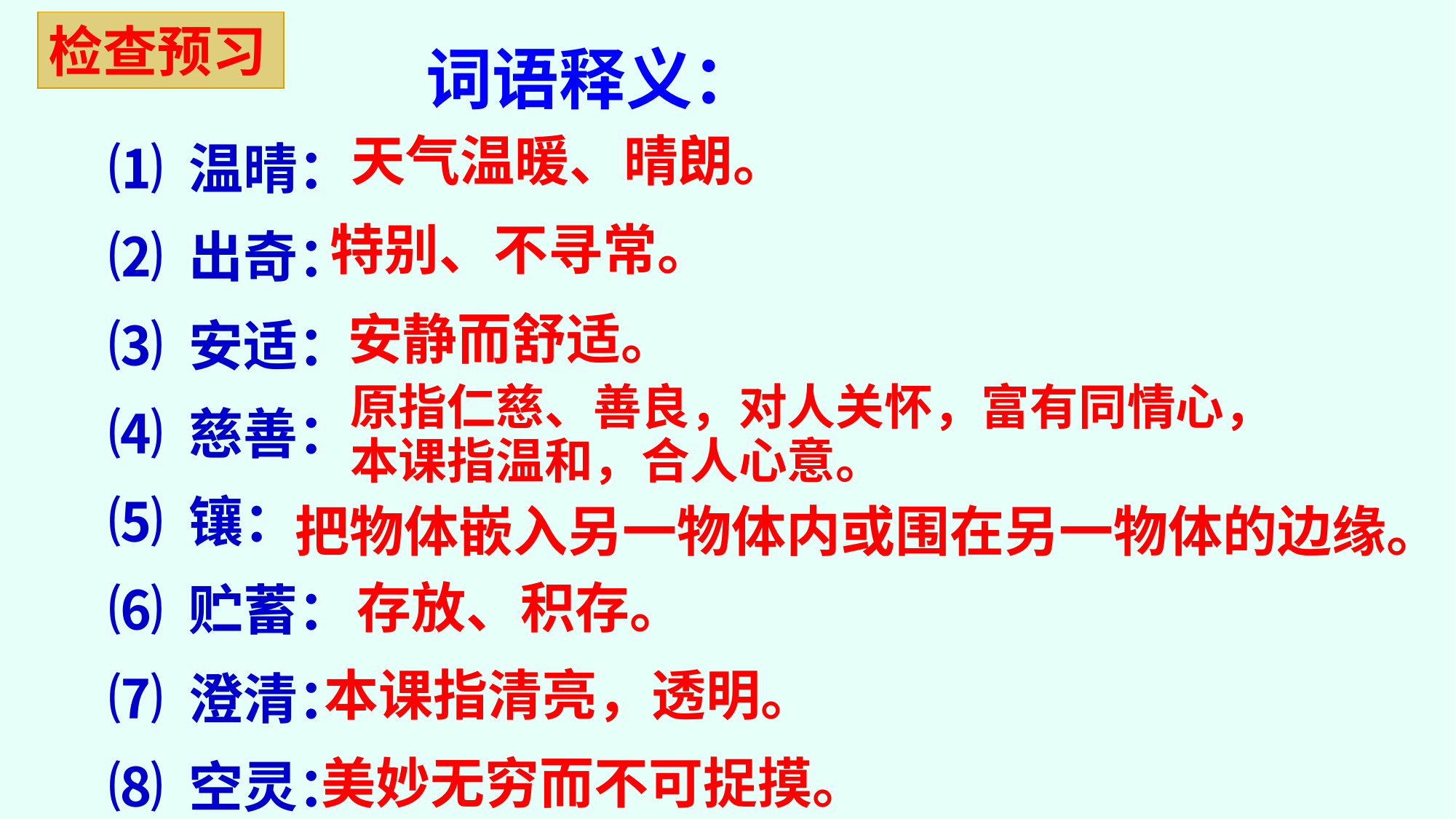

检查预习
词语释义：
⑴ 温晴：
⑵ 出奇：
⑶ 安适：
⑷ 慈善：
⑸ 镶：
⑹ 贮蓄：
⑺ 澄清：
⑻ 空灵：
天气温暖、晴朗。
特别、不寻常。
安静而舒适。
原指仁慈、善良，对人关怀，富有同情心，本课指温和，合人心意。
把物体嵌入另一物体内或围在另一物体的边缘。
存放、积存。
本课指清亮，透明。
美妙无穷而不可捉摸。